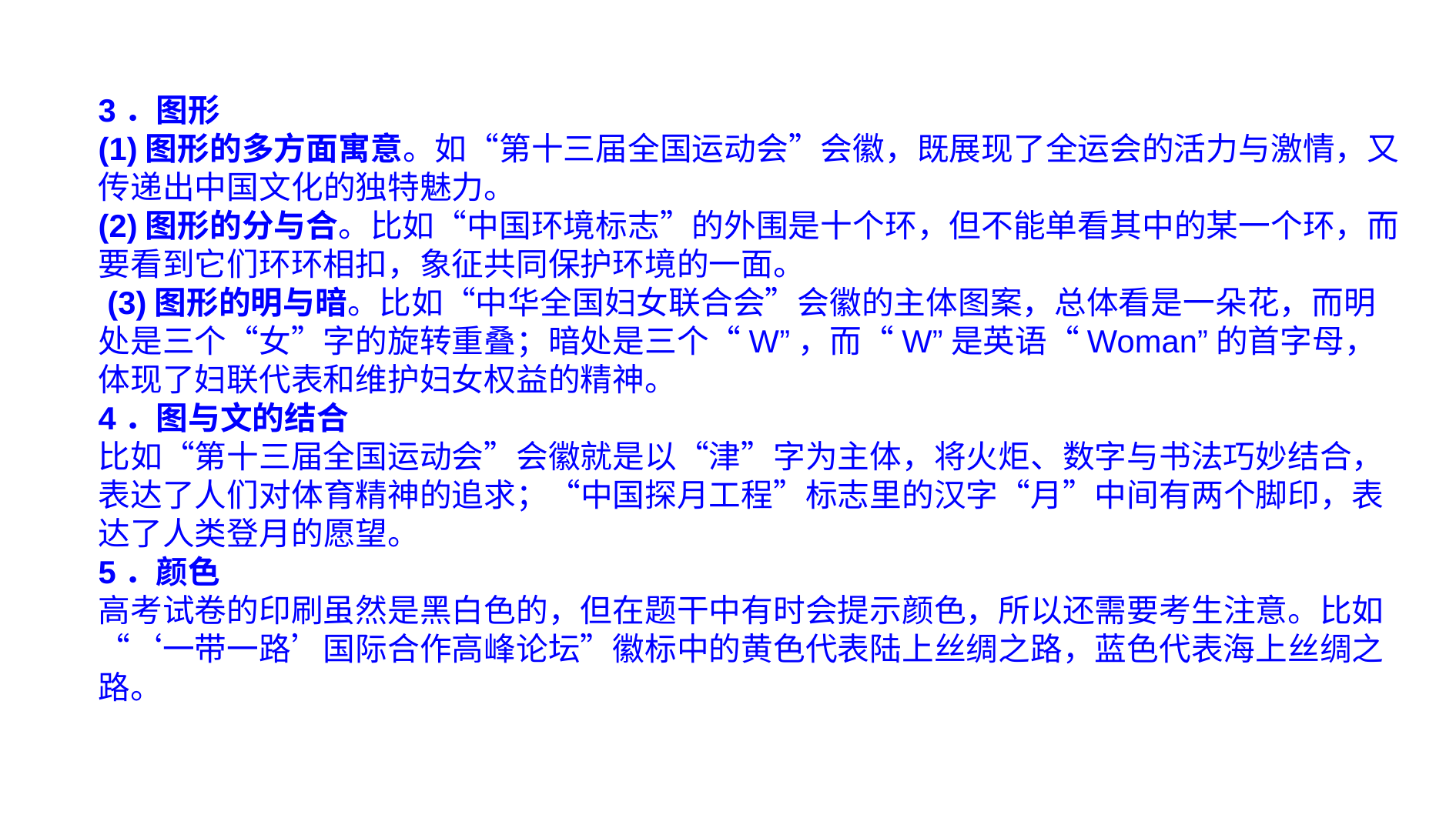

3．图形
(1)图形的多方面寓意。如“第十三届全国运动会”会徽，既展现了全运会的活力与激情，又传递出中国文化的独特魅力。
(2)图形的分与合。比如“中国环境标志”的外围是十个环，但不能单看其中的某一个环，而要看到它们环环相扣，象征共同保护环境的一面。
 (3)图形的明与暗。比如“中华全国妇女联合会”会徽的主体图案，总体看是一朵花，而明处是三个“女”字的旋转重叠；暗处是三个“W”，而“W”是英语“Woman”的首字母，体现了妇联代表和维护妇女权益的精神。
4．图与文的结合
比如“第十三届全国运动会”会徽就是以“津”字为主体，将火炬、数字与书法巧妙结合，表达了人们对体育精神的追求；“中国探月工程”标志里的汉字“月”中间有两个脚印，表达了人类登月的愿望。
5．颜色
高考试卷的印刷虽然是黑白色的，但在题干中有时会提示颜色，所以还需要考生注意。比如“‘一带一路’国际合作高峰论坛”徽标中的黄色代表陆上丝绸之路，蓝色代表海上丝绸之路。